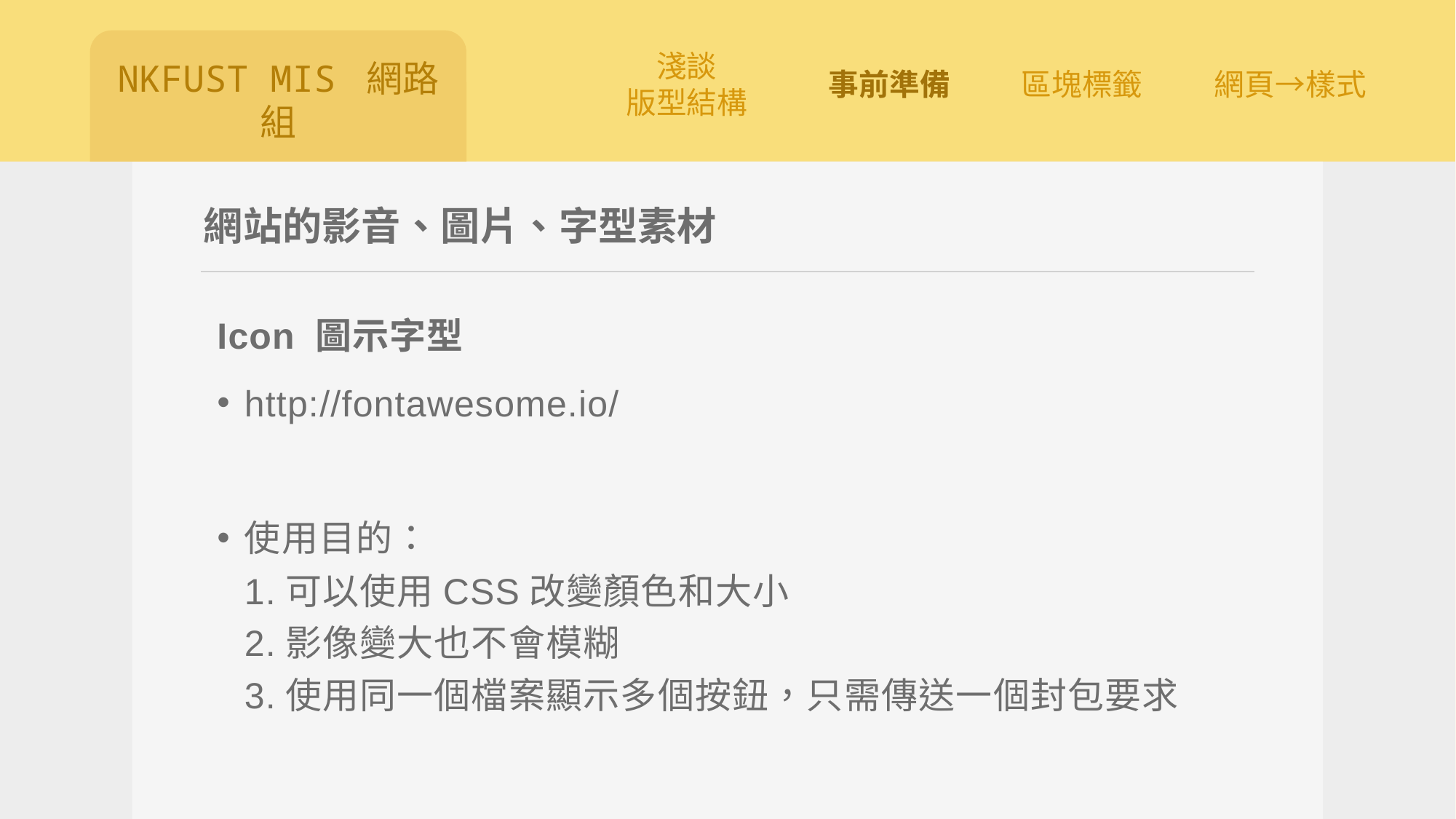

# 網站的影音、圖片、字型素材
Icon 圖示字型
http://fontawesome.io/

使用目的：
1.可以使用CSS改變顏色和大小
2.影像變大也不會模糊
3.使用同一個檔案顯示多個按鈕，只需傳送一個封包要求